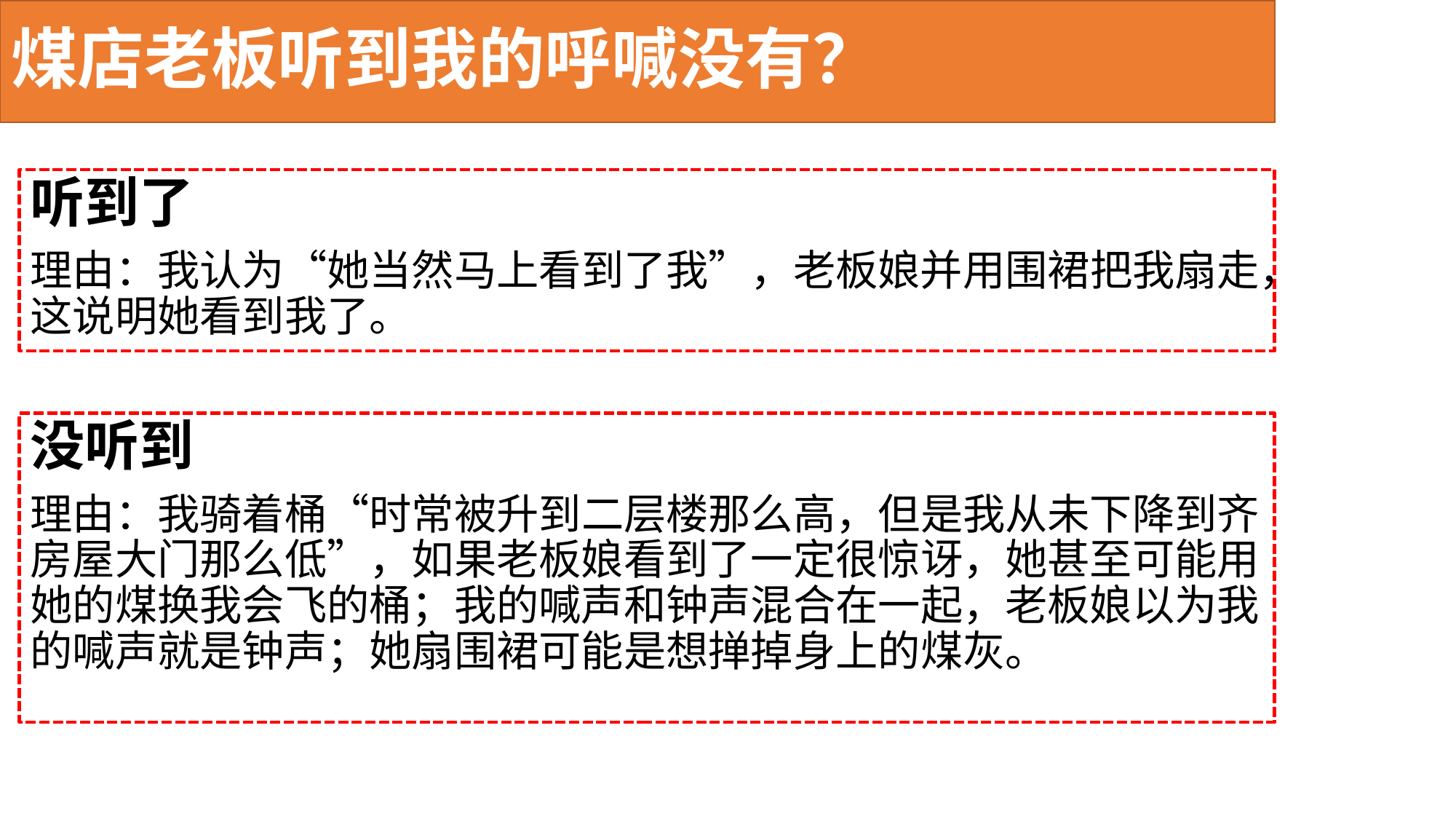

# 煤店老板听到我的呼喊没有？
听到了
理由：我认为“她当然马上看到了我”，老板娘并用围裙把我扇走，这说明她看到我了。

没听到
理由：我骑着桶“时常被升到二层楼那么高，但是我从未下降到齐房屋大门那么低”，如果老板娘看到了一定很惊讶，她甚至可能用她的煤换我会飞的桶；我的喊声和钟声混合在一起，老板娘以为我的喊声就是钟声；她扇围裙可能是想掸掉身上的煤灰。